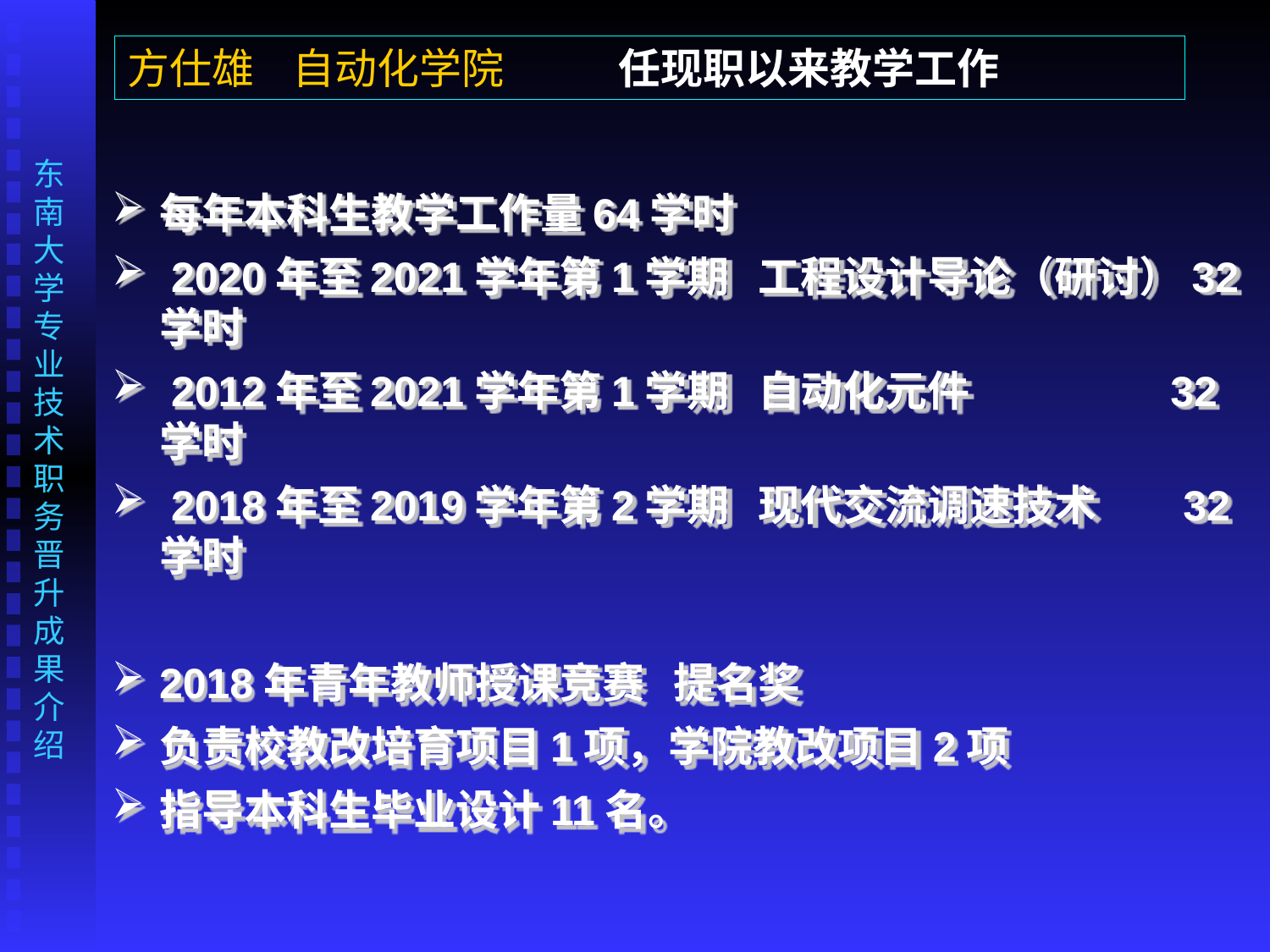

方仕雄    自动化学院            任现职以来教学工作
每年本科生教学工作量64学时
 2020年至2021学年第1学期   工程设计导论（研讨）32学时
 2012年至2021学年第1学期   自动化元件                    32学时
 2018年至2019学年第2学期   现代交流调速技术        32学时

2018年青年教师授课竞赛   提名奖
负责校教改培育项目1项，学院教改项目2项
指导本科生毕业设计11名。